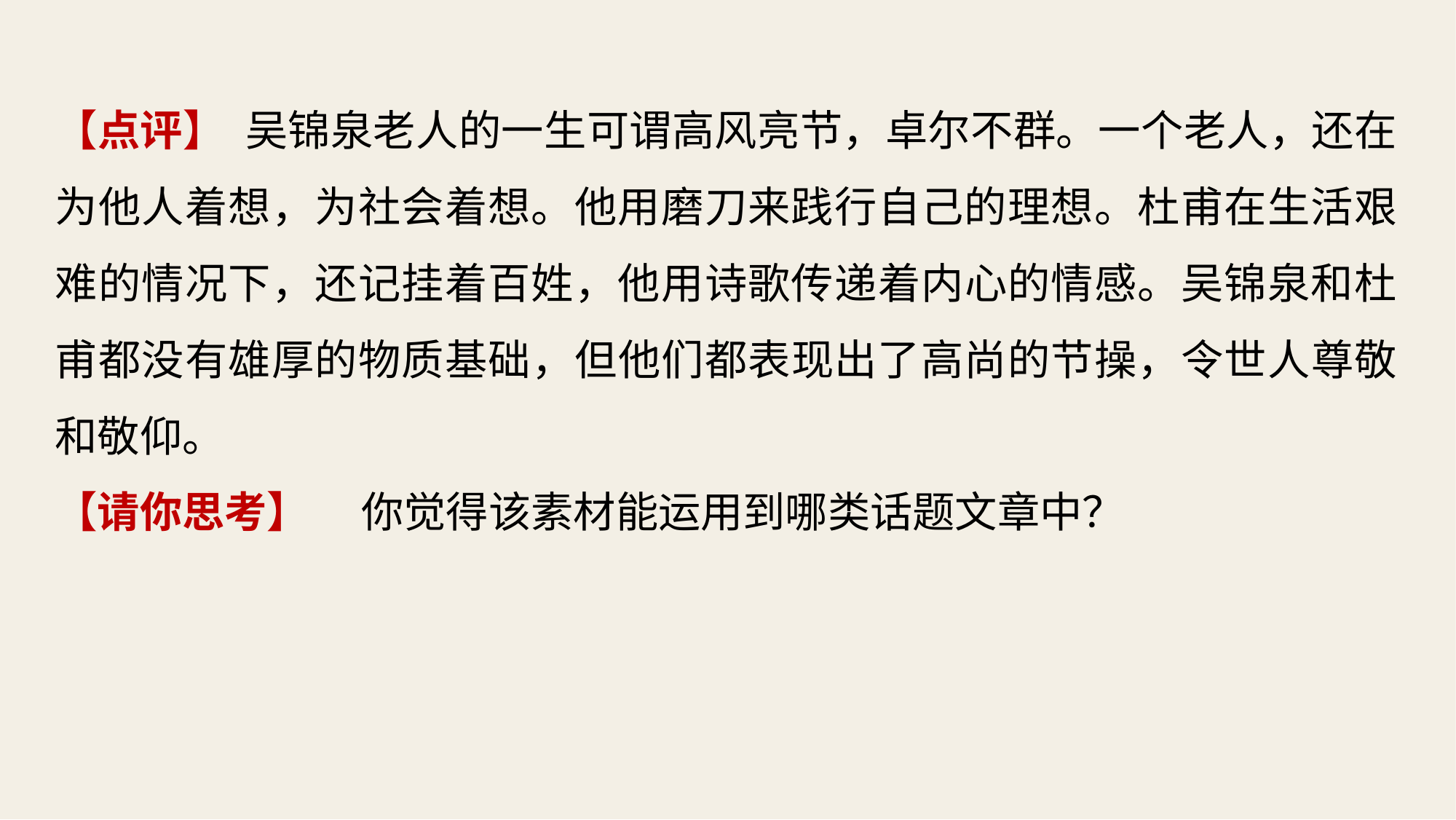

【点评】  吴锦泉老人的一生可谓高风亮节，卓尔不群。一个老人，还在为他人着想，为社会着想。他用磨刀来践行自己的理想。杜甫在生活艰难的情况下，还记挂着百姓，他用诗歌传递着内心的情感。吴锦泉和杜甫都没有雄厚的物质基础，但他们都表现出了高尚的节操，令世人尊敬和敬仰。
【请你思考】　 你觉得该素材能运用到哪类话题文章中？